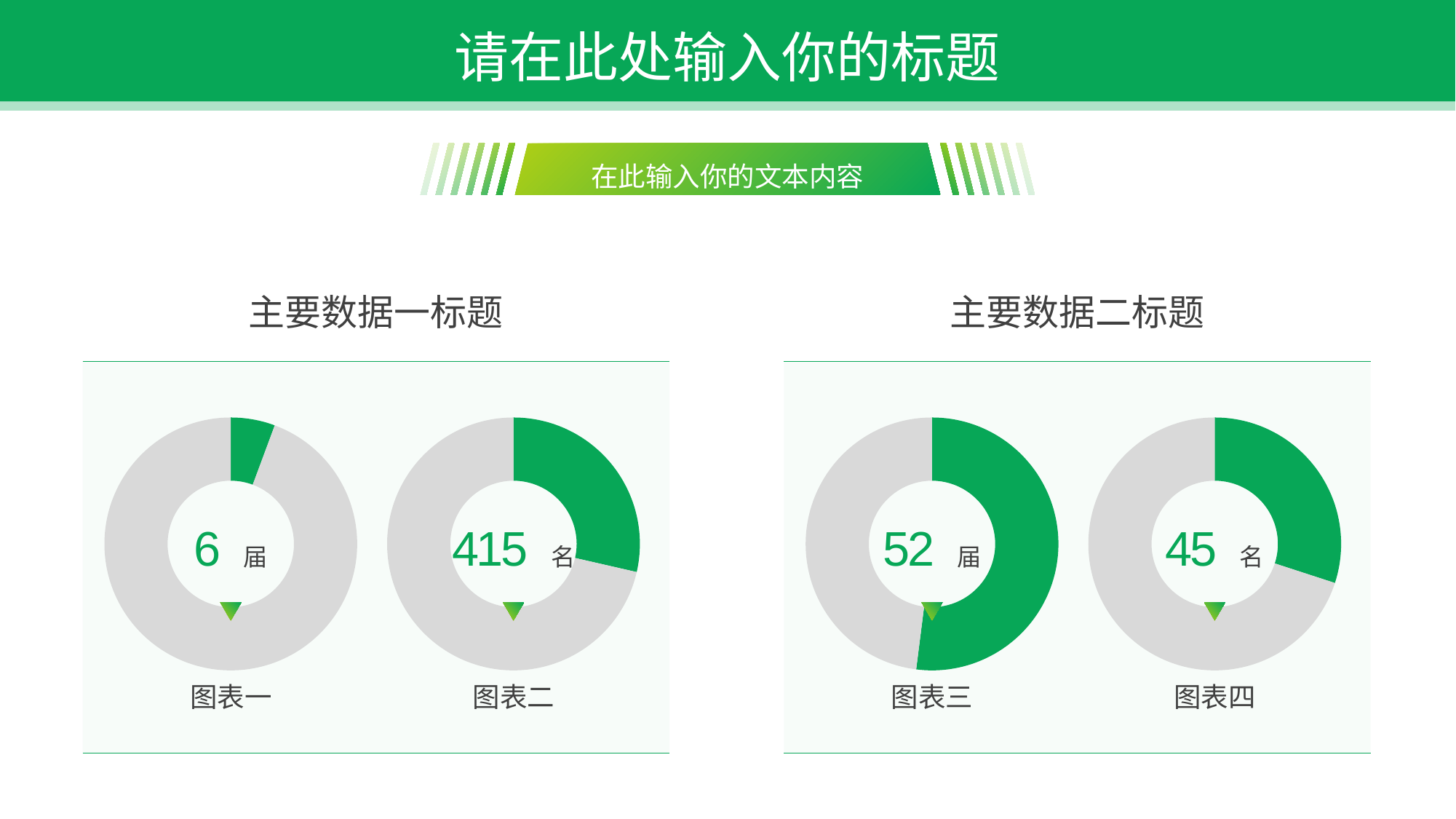

请在此处输入你的标题
在此输入你的文本内容

主要数据一标题
主要数据二标题

### Chart

| Category | 销售额 |
|---|---|
| 第一季度 | 6.0 |
| 第二季度 | 100.0 |

### Chart

| Category | 销售额 |
|---|---|
| 第一季度 | 40.0 |
| 第二季度 | 100.0 |

### Chart

| Category | 销售额 |
|---|---|
| 第一季度 | 52.0 |
| 第二季度 | 48.0 |

### Chart

| Category | 销售额 |
|---|---|
| 第一季度 | 30.0 |
| 第二季度 | 70.0 |
6 届
415 名
52 届
45 名

图表一
图表二
图表三
图表四